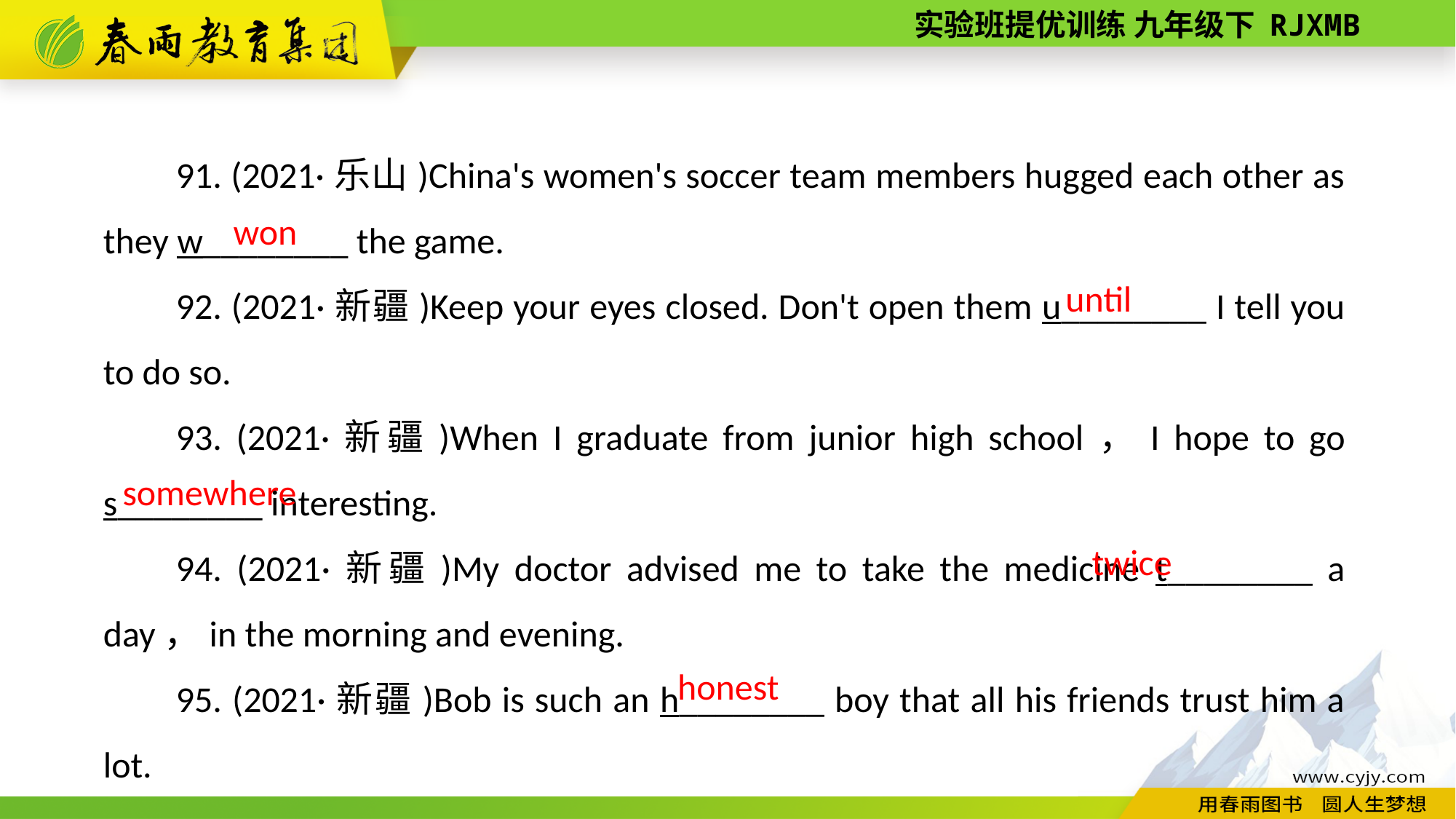

91. (2021·乐山)China's women's soccer team members hugged each other as they w________ the game.
92. (2021·新疆)Keep your eyes closed. Don't open them u________ I tell you to do so.
93. (2021·新疆)When I graduate from junior high school，I hope to go s________ interesting.
94. (2021·新疆)My doctor advised me to take the medicine t________ a day，in the morning and evening.
95. (2021·新疆)Bob is such an h________ boy that all his friends trust him a lot.
won
until
somewhere
twice
 honest